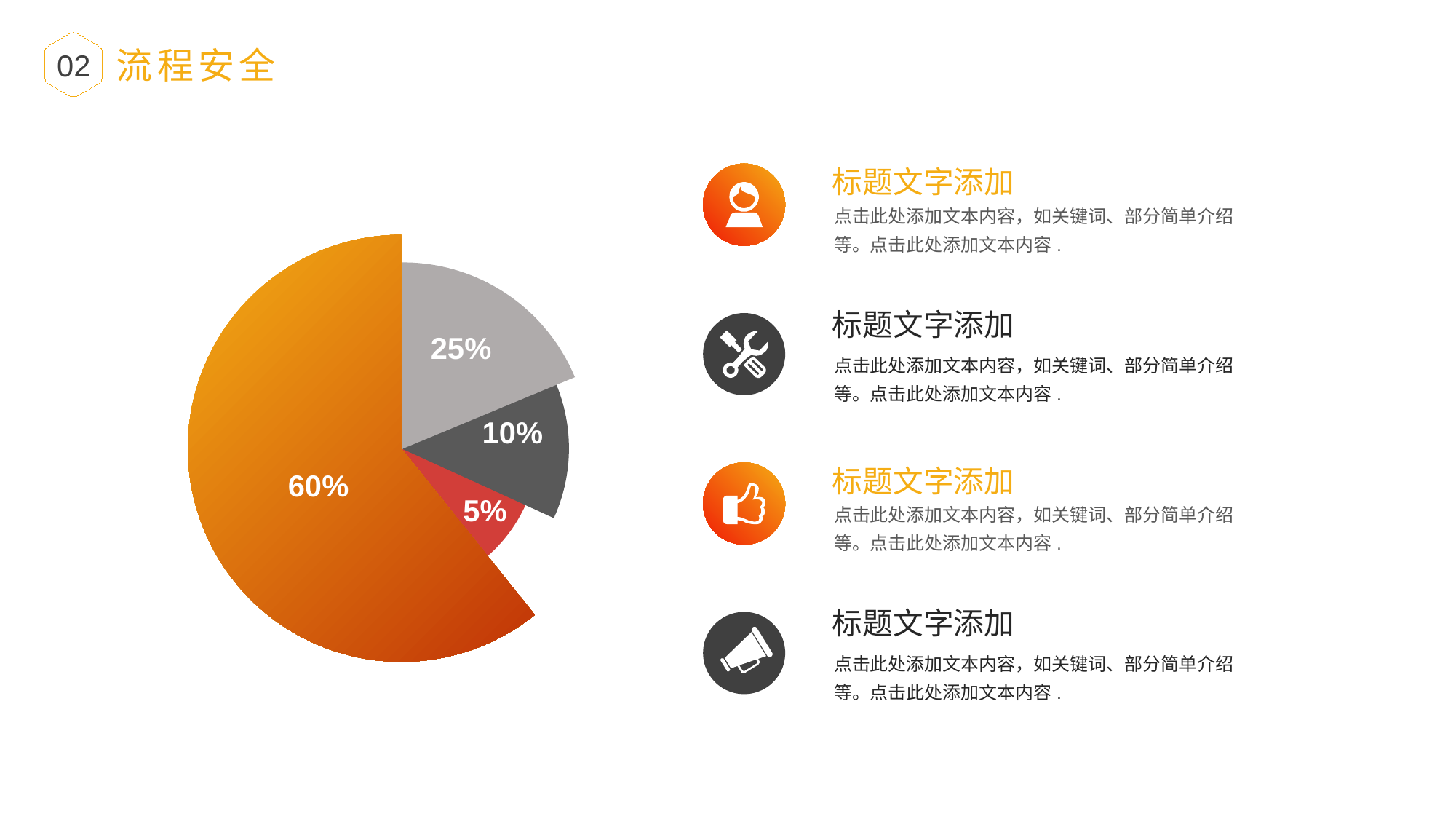

流程安全
02
标题文字添加
点击此处添加文本内容，如关键词、部分简单介绍等。点击此处添加文本内容.

25%
10%
60%
5%
标题文字添加
点击此处添加文本内容，如关键词、部分简单介绍等。点击此处添加文本内容.

标题文字添加
点击此处添加文本内容，如关键词、部分简单介绍等。点击此处添加文本内容.

标题文字添加
点击此处添加文本内容，如关键词、部分简单介绍等。点击此处添加文本内容.